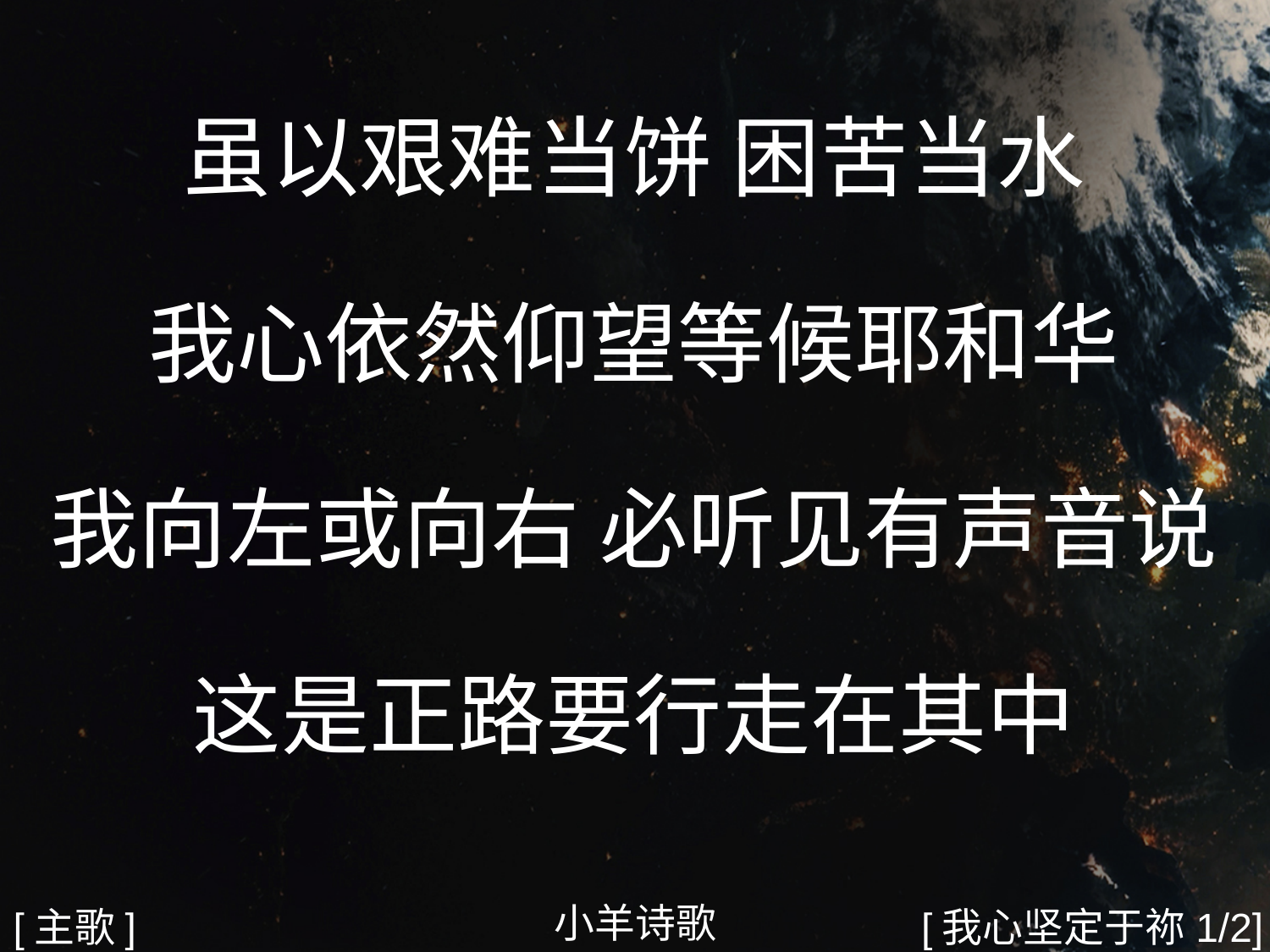

虽以艰难当饼 困苦当水

我心依然仰望等候耶和华

我向左或向右 必听见有声音说

这是正路要行走在其中
#

小羊诗歌
[主歌]
[我心坚定于祢1/2]